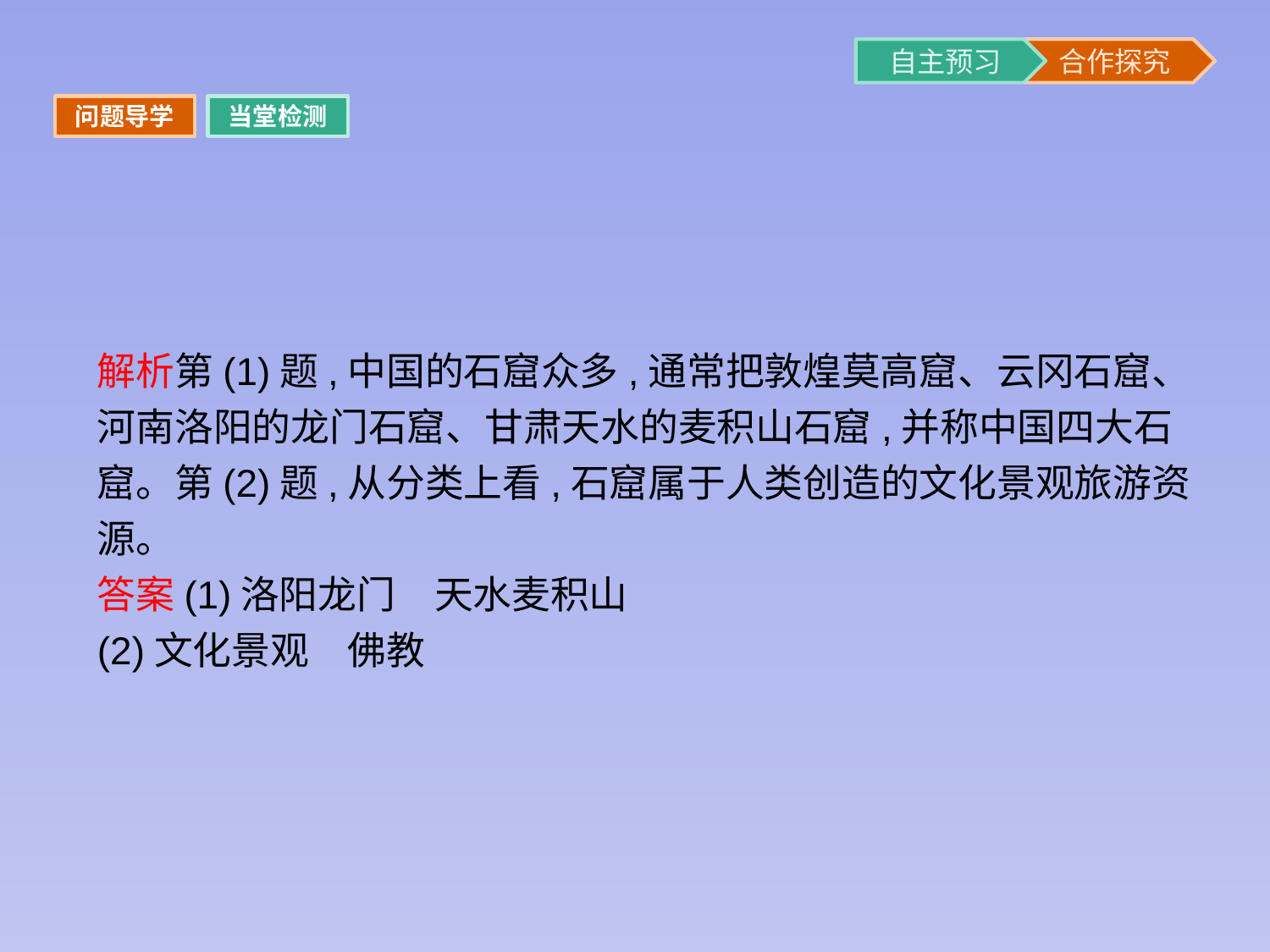

问题导学
当堂检测
解析第(1)题,中国的石窟众多,通常把敦煌莫高窟、云冈石窟、河南洛阳的龙门石窟、甘肃天水的麦积山石窟,并称中国四大石窟。第(2)题,从分类上看,石窟属于人类创造的文化景观旅游资源。
答案(1)洛阳龙门　天水麦积山
(2)文化景观　佛教